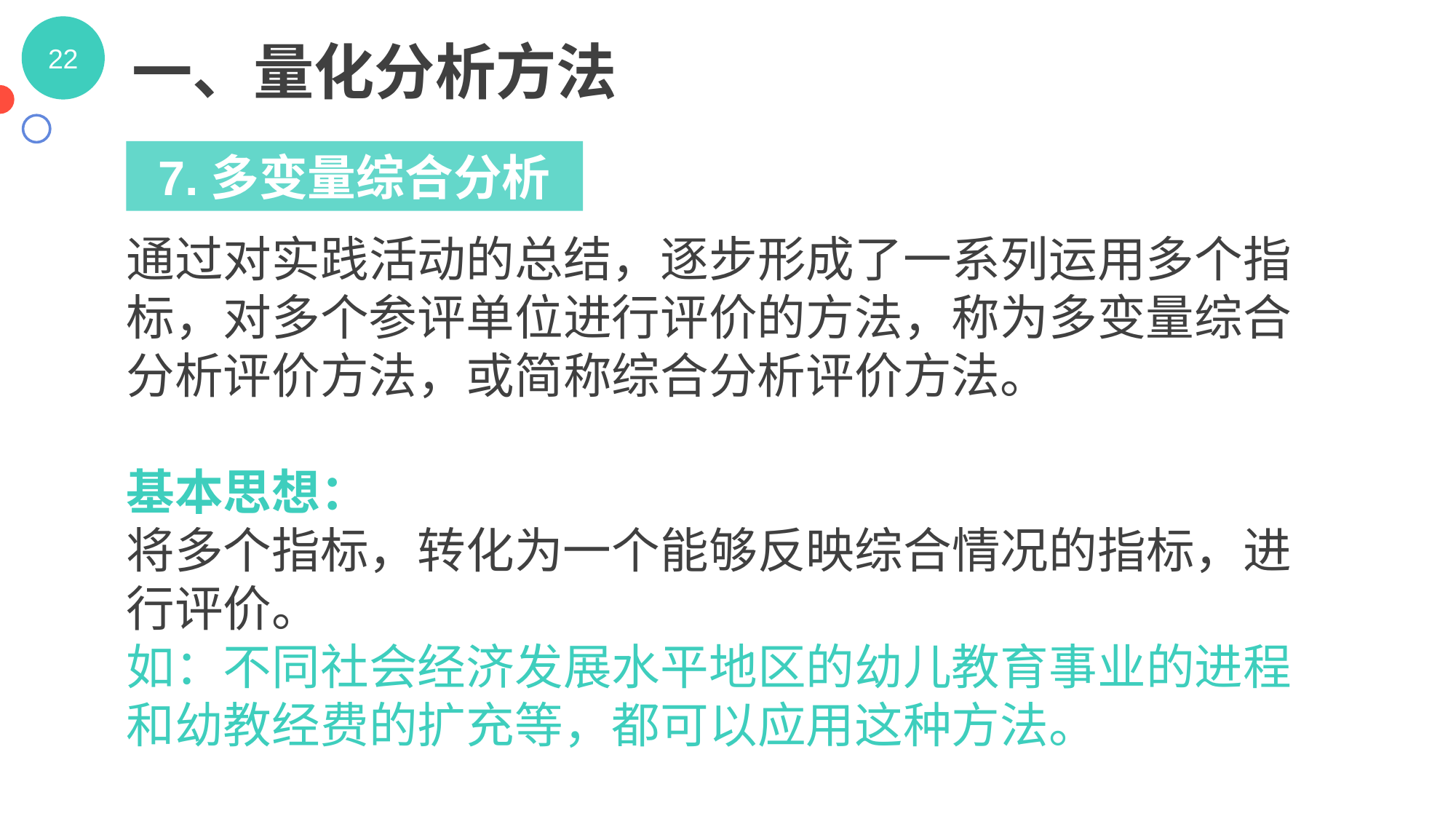

一、量化分析方法
7.多变量综合分析
通过对实践活动的总结，逐步形成了一系列运用多个指标，对多个参评单位进行评价的方法，称为多变量综合分析评价方法，或简称综合分析评价方法。

基本思想：
将多个指标，转化为一个能够反映综合情况的指标，进行评价。
如：不同社会经济发展水平地区的幼儿教育事业的进程和幼教经费的扩充等，都可以应用这种方法。